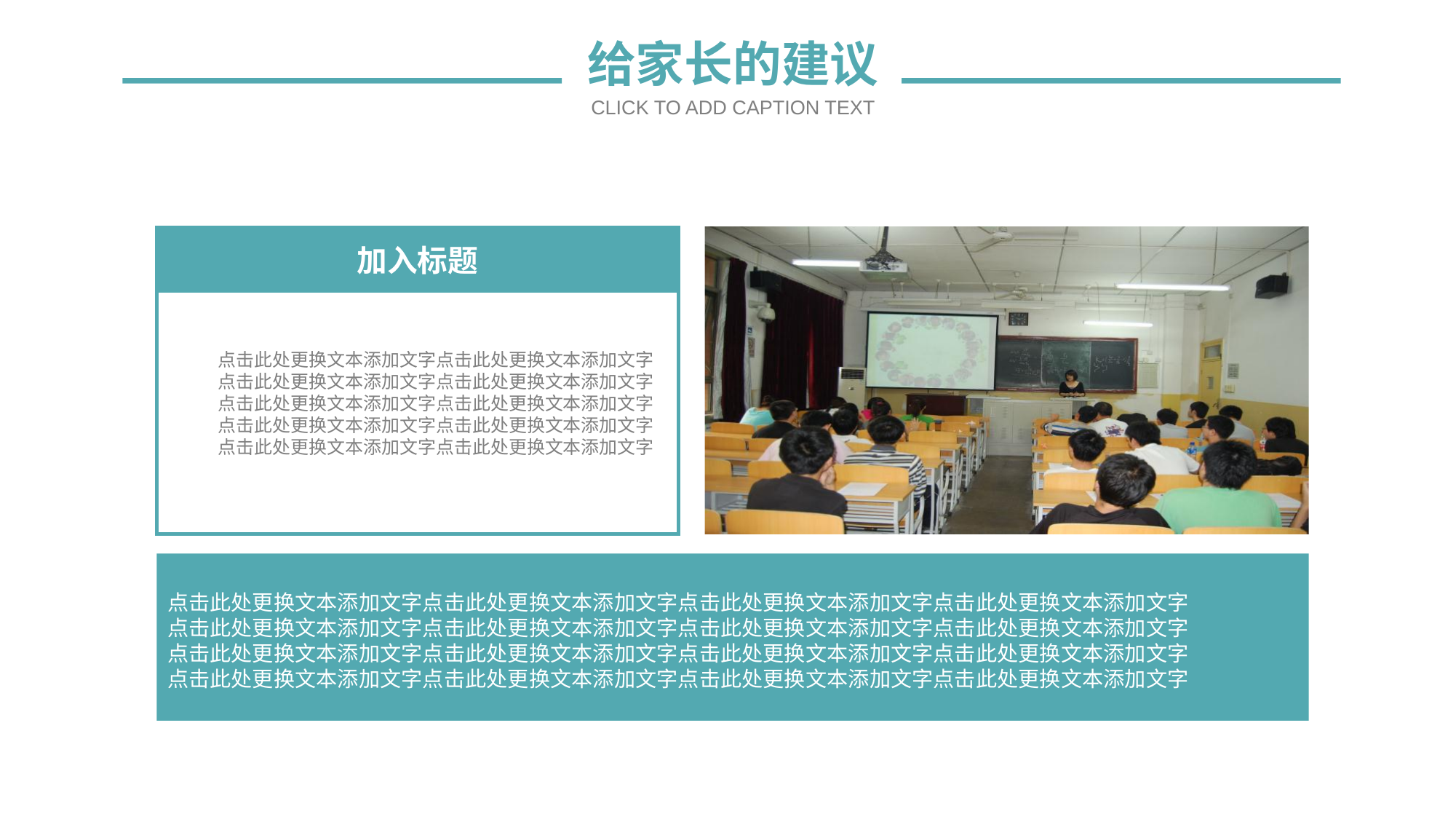

给家长的建议

CLICK TO ADD CAPTION TEXT

加入标题
点击此处更换文本添加文字点击此处更换文本添加文字
点击此处更换文本添加文字点击此处更换文本添加文字
点击此处更换文本添加文字点击此处更换文本添加文字
点击此处更换文本添加文字点击此处更换文本添加文字
点击此处更换文本添加文字点击此处更换文本添加文字

点击此处更换文本添加文字点击此处更换文本添加文字点击此处更换文本添加文字点击此处更换文本添加文字
点击此处更换文本添加文字点击此处更换文本添加文字点击此处更换文本添加文字点击此处更换文本添加文字
点击此处更换文本添加文字点击此处更换文本添加文字点击此处更换文本添加文字点击此处更换文本添加文字
点击此处更换文本添加文字点击此处更换文本添加文字点击此处更换文本添加文字点击此处更换文本添加文字